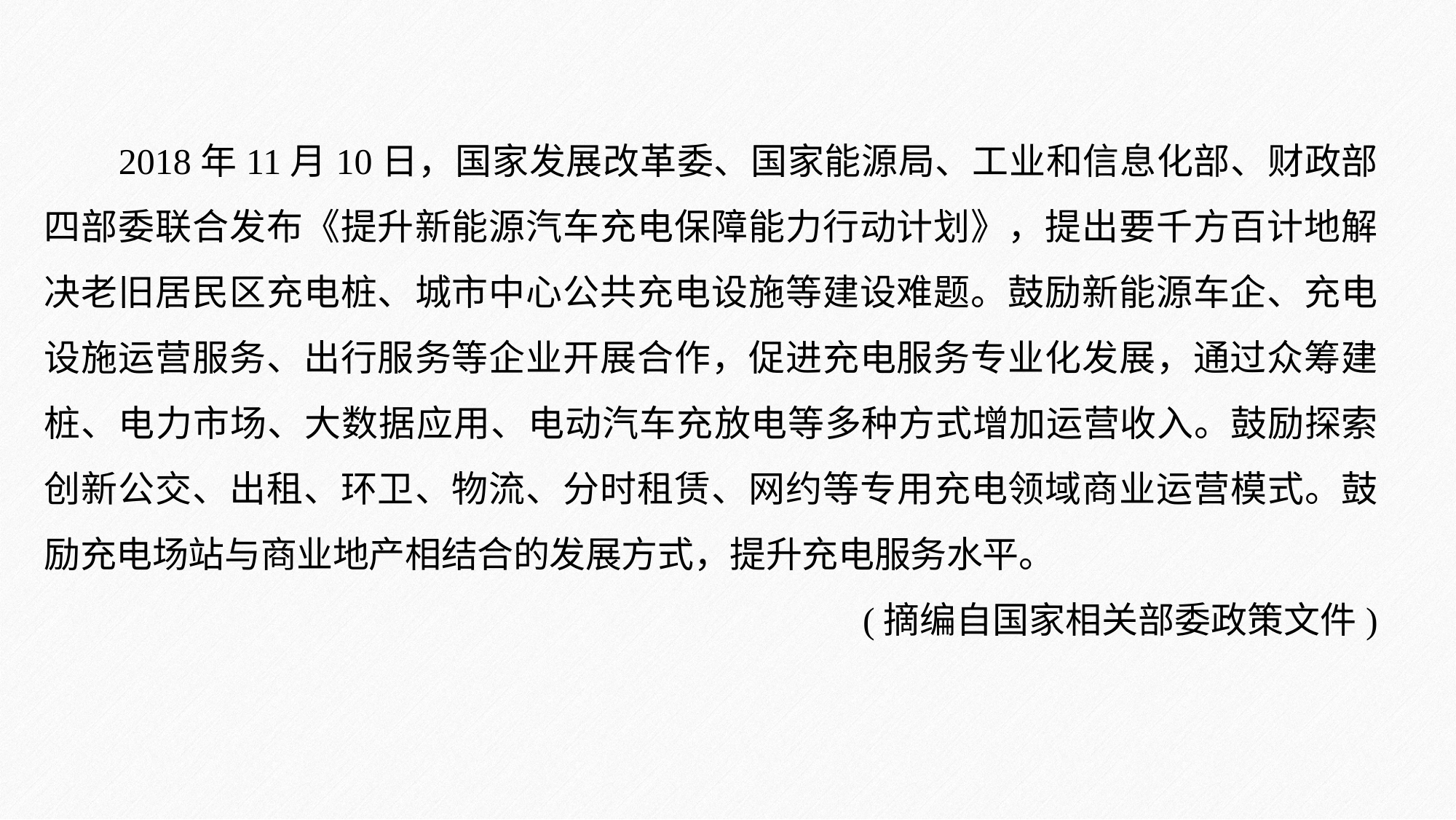

2018年11月10日，国家发展改革委、国家能源局、工业和信息化部、财政部四部委联合发布《提升新能源汽车充电保障能力行动计划》，提出要千方百计地解决老旧居民区充电桩、城市中心公共充电设施等建设难题。鼓励新能源车企、充电设施运营服务、出行服务等企业开展合作，促进充电服务专业化发展，通过众筹建桩、电力市场、大数据应用、电动汽车充放电等多种方式增加运营收入。鼓励探索创新公交、出租、环卫、物流、分时租赁、网约等专用充电领域商业运营模式。鼓励充电场站与商业地产相结合的发展方式，提升充电服务水平。
(摘编自国家相关部委政策文件)